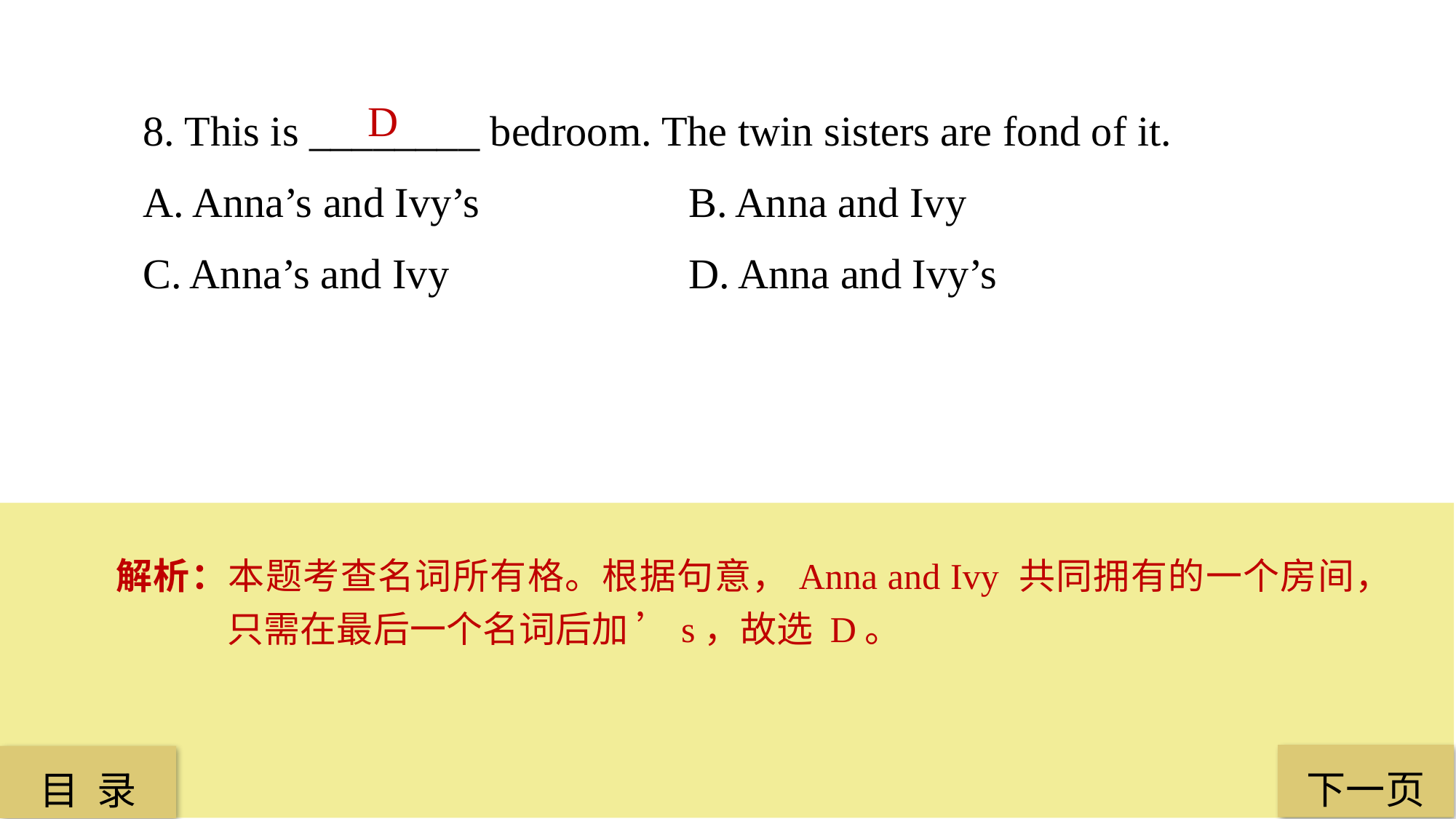

8. This is ________ bedroom. The twin sisters are fond of it.
A. Anna’s and Ivy’s 		B. Anna and Ivy
C. Anna’s and Ivy 			D. Anna and Ivy’s
D
解析：本题考查名词所有格。根据句意，Anna and Ivy 共同拥有的一个房间，只需在最后一个名词后加 ’s，故选 D。